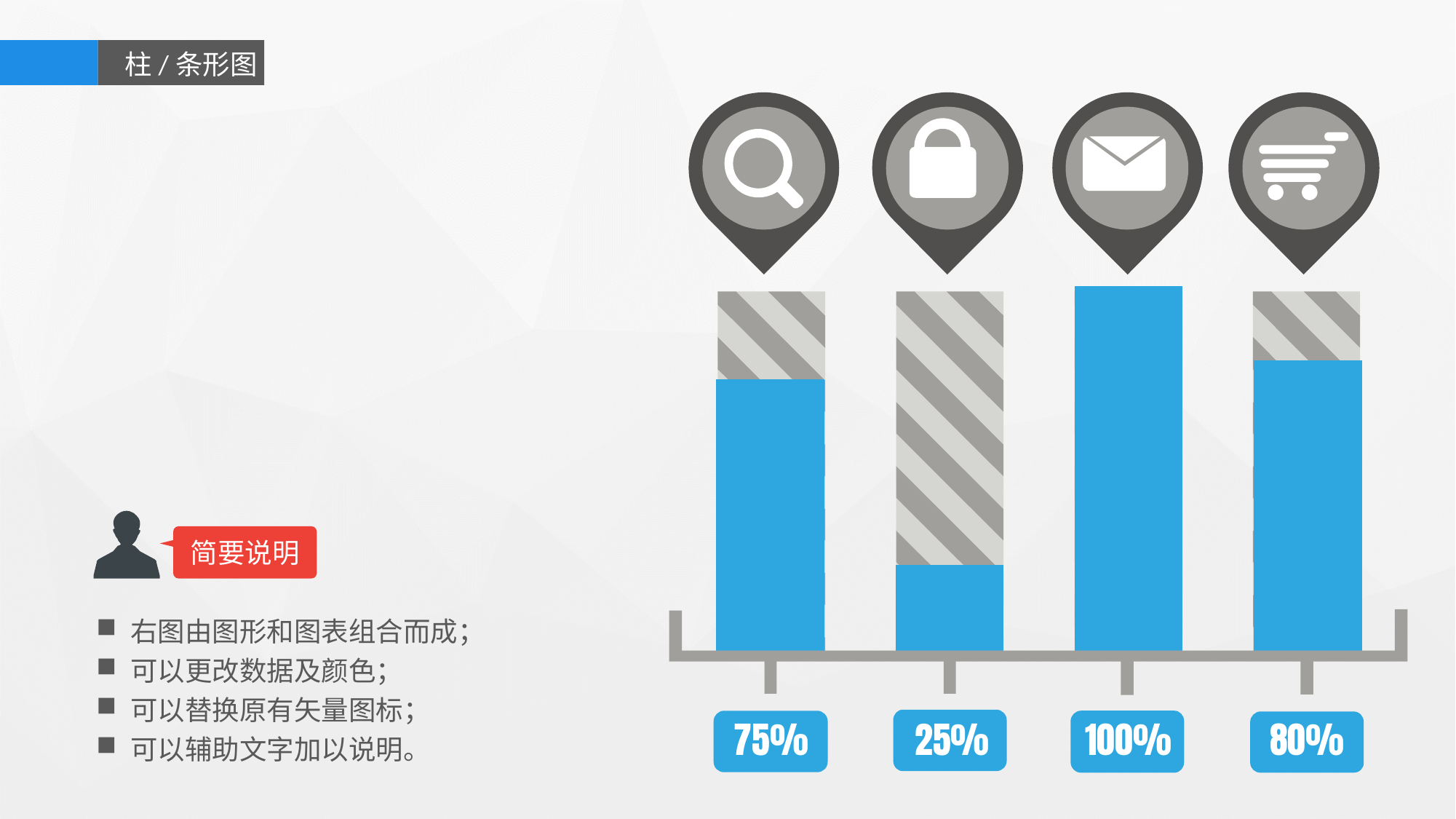

柱/条形图

### Chart

| Category | 系列 1 |
|---|---|
| 类别 1 | 0.75 |
| 类别 2 | 0.25 |
| 类别 3 | 1.0 |
| 类别 4 | 0.8 |

简要说明

右图由图形和图表组合而成；
可以更改数据及颜色；
可以替换原有矢量图标；
可以辅助文字加以说明。

75%
25%
100%
80%